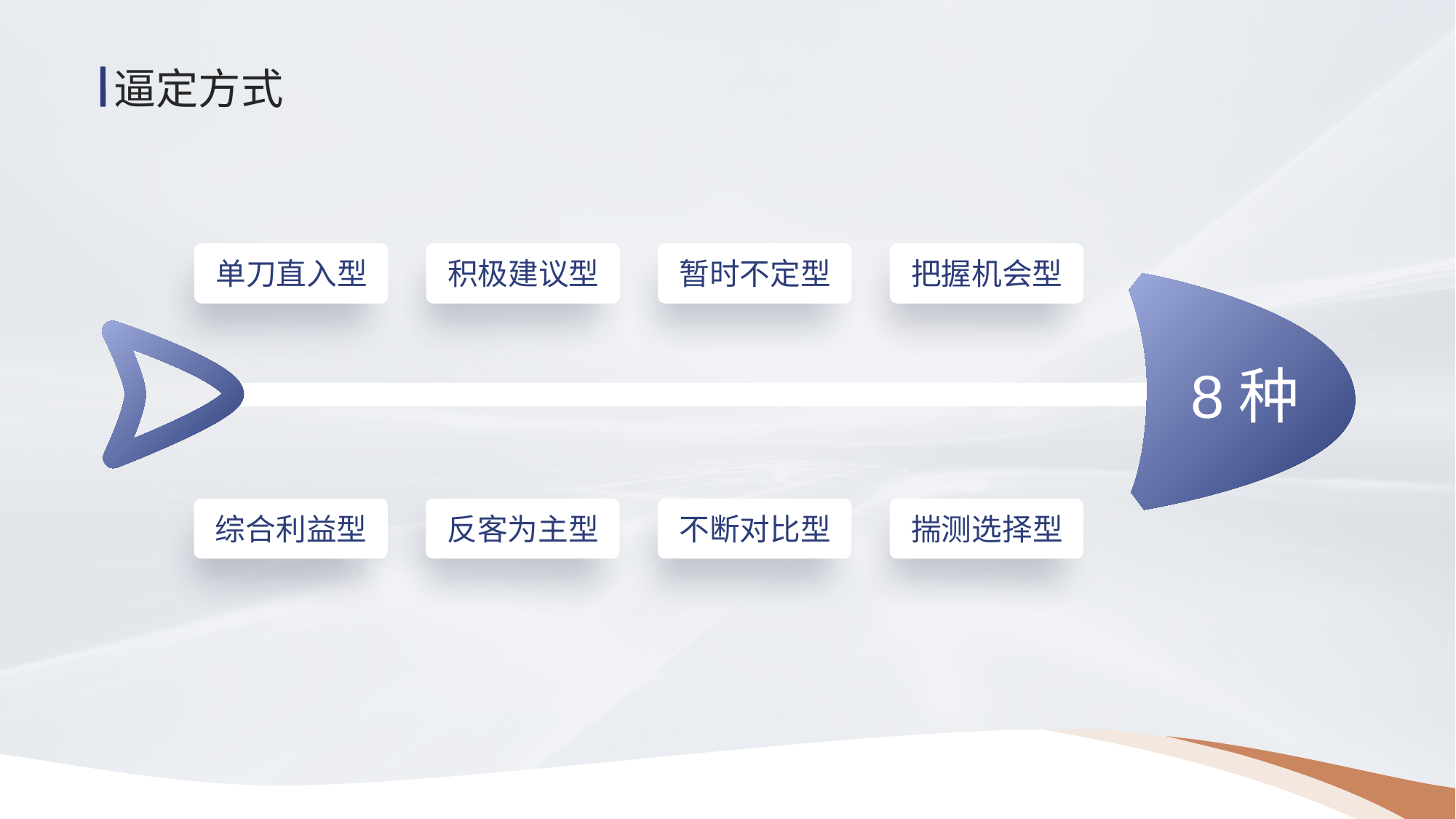

逼定方式

单刀直入型
积极建议型
暂时不定型
把握机会型

8种

综合利益型
反客为主型
不断对比型
揣测选择型